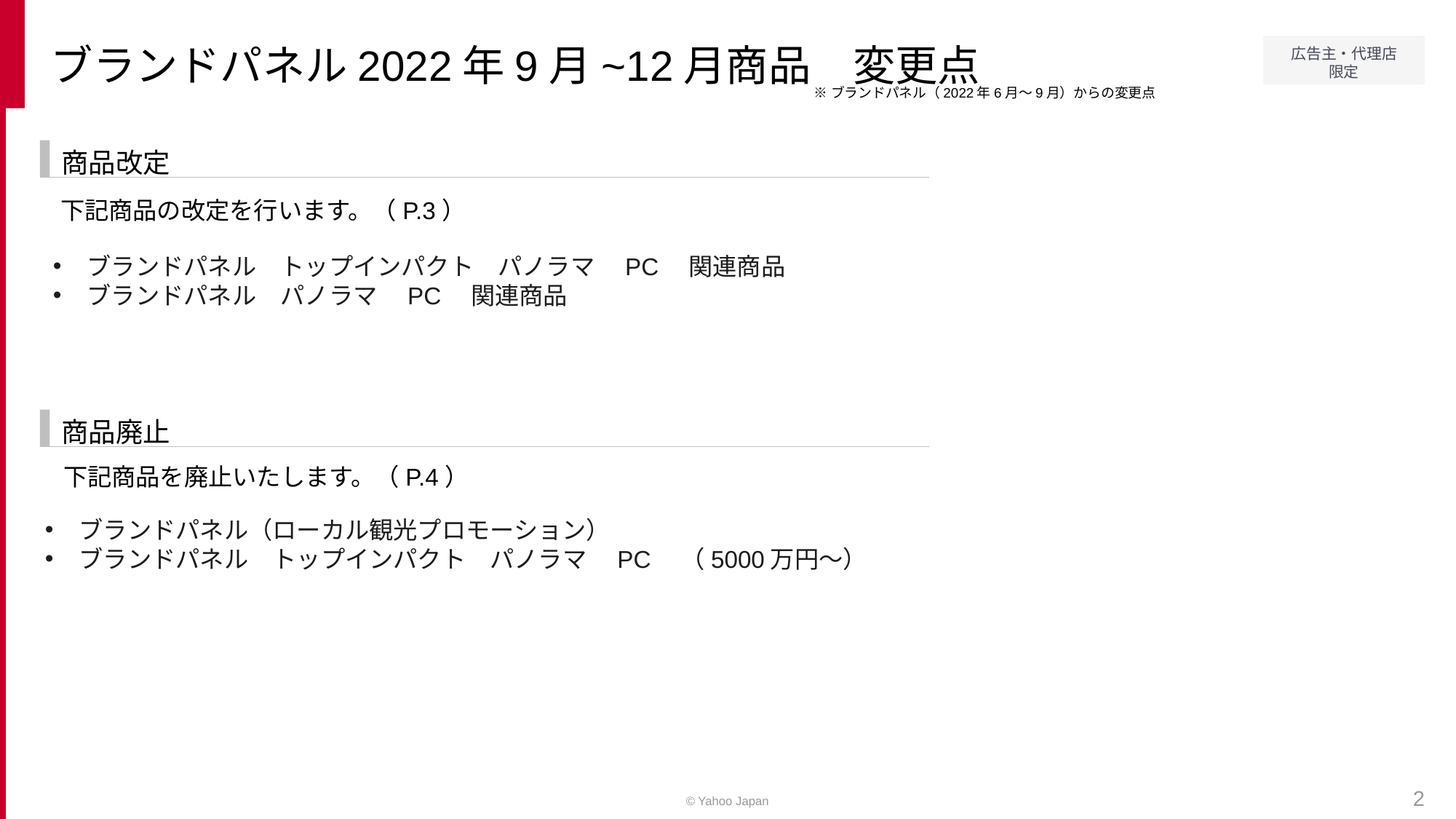

ブランドパネル2022年9月~12月商品　変更点
※ブランドパネル（2022年6月～9月）からの変更点

商品改定
下記商品の改定を行います。（P.3）
ブランドパネル　トップインパクト　パノラマ　PC　関連商品
ブランドパネル　パノラマ　PC　関連商品

商品廃止
下記商品を廃止いたします。（P.4）
ブランドパネル（ローカル観光プロモーション）
ブランドパネル　トップインパクト　パノラマ　PC　（5000万円～）
2